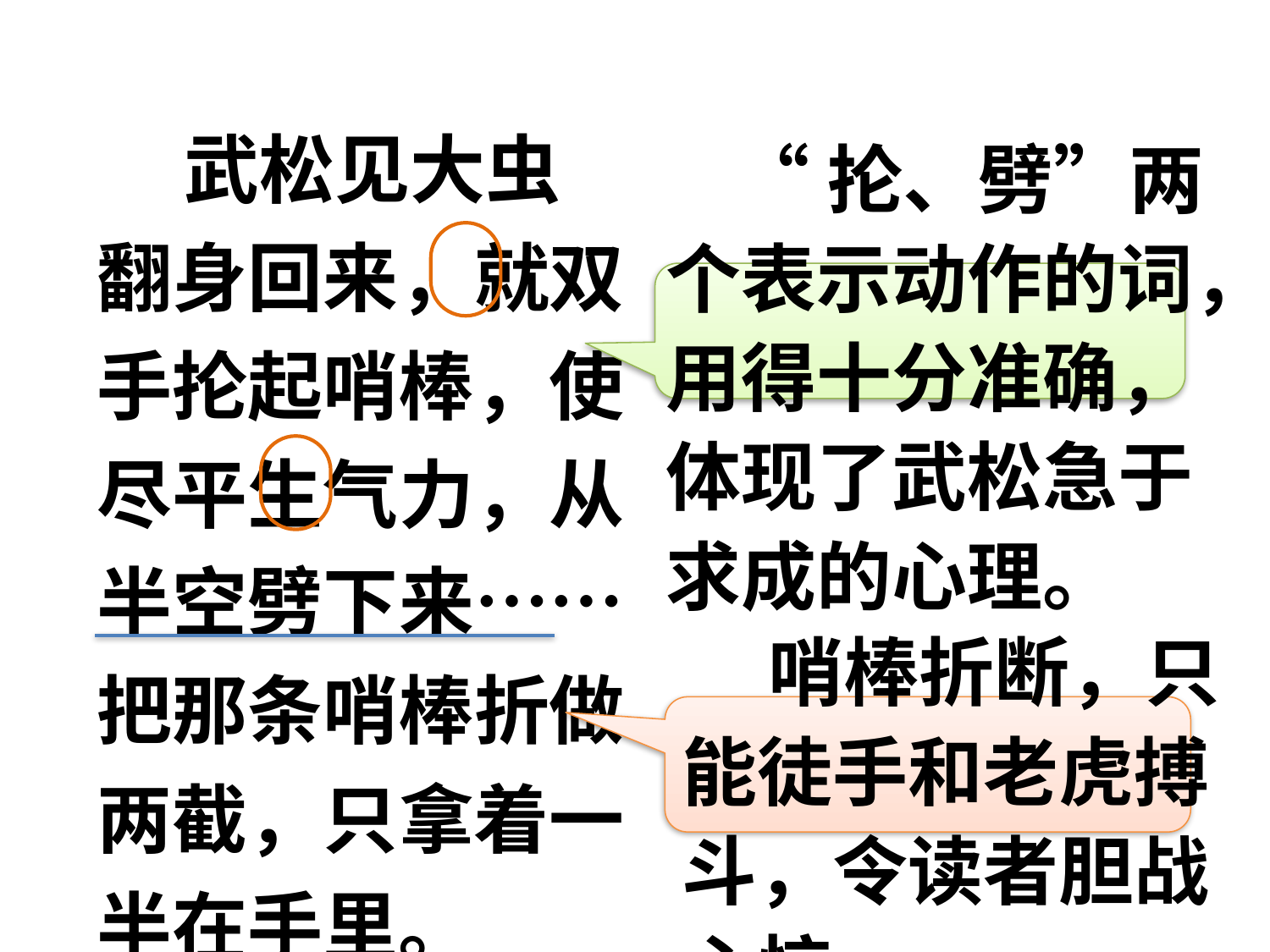

武松见大虫翻身回来，就双手抡起哨棒，使尽平生气力，从半空劈下来……把那条哨棒折做两截，只拿着一半在手里。
    “抡、劈”两个表示动作的词，用得十分准确，体现了武松急于求成的心理。

    哨棒折断，只能徒手和老虎搏斗，令读者胆战心惊。